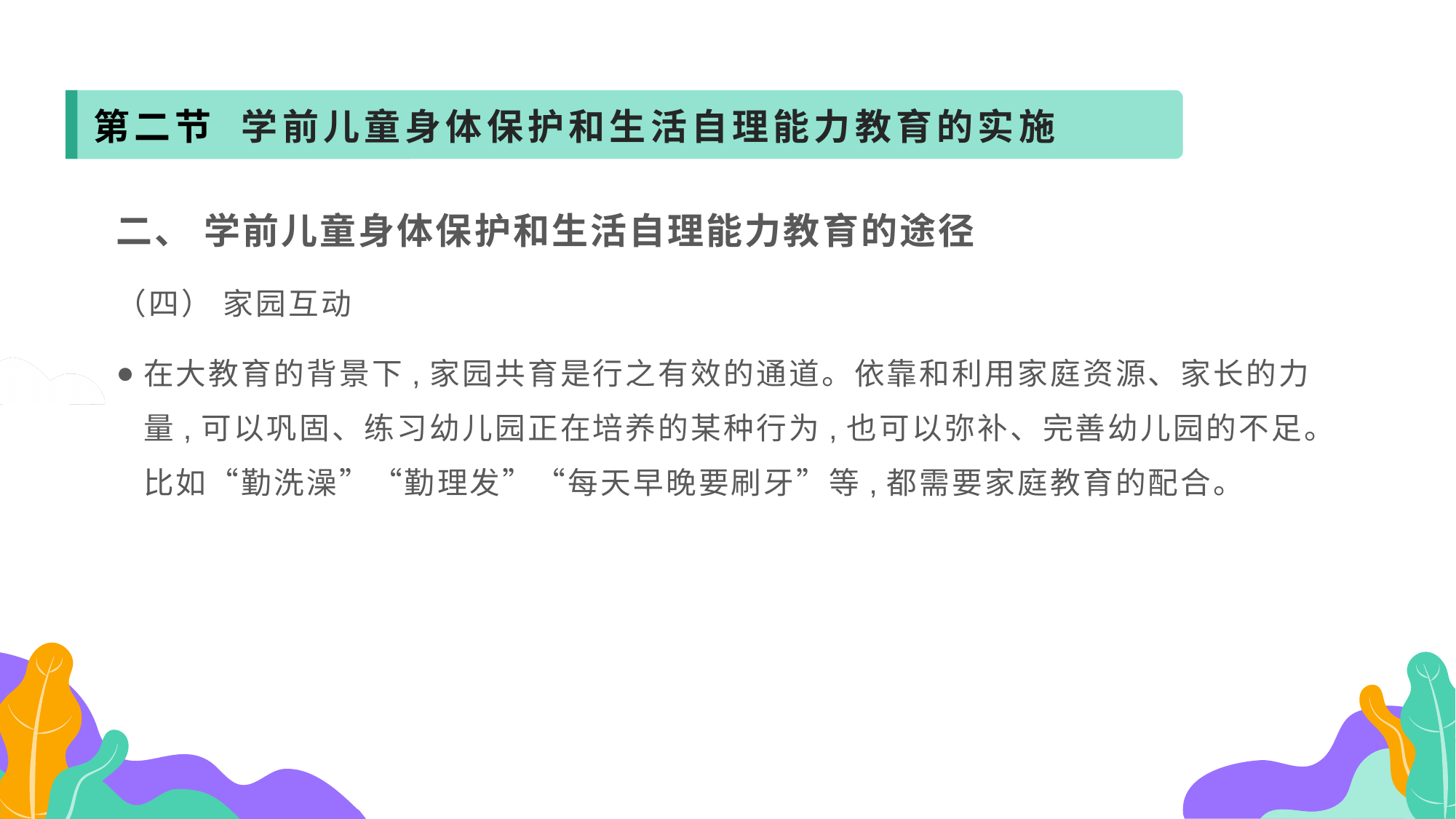

第二节  学前儿童身体保护和生活自理能力教育的实施
二、 学前儿童身体保护和生活自理能力教育的途径
（四） 家园互动
在大教育的背景下,家园共育是行之有效的通道。依靠和利用家庭资源、家长的力量,可以巩固、练习幼儿园正在培养的某种行为,也可以弥补、完善幼儿园的不足。比如“勤洗澡”“勤理发”“每天早晚要刷牙”等,都需要家庭教育的配合。